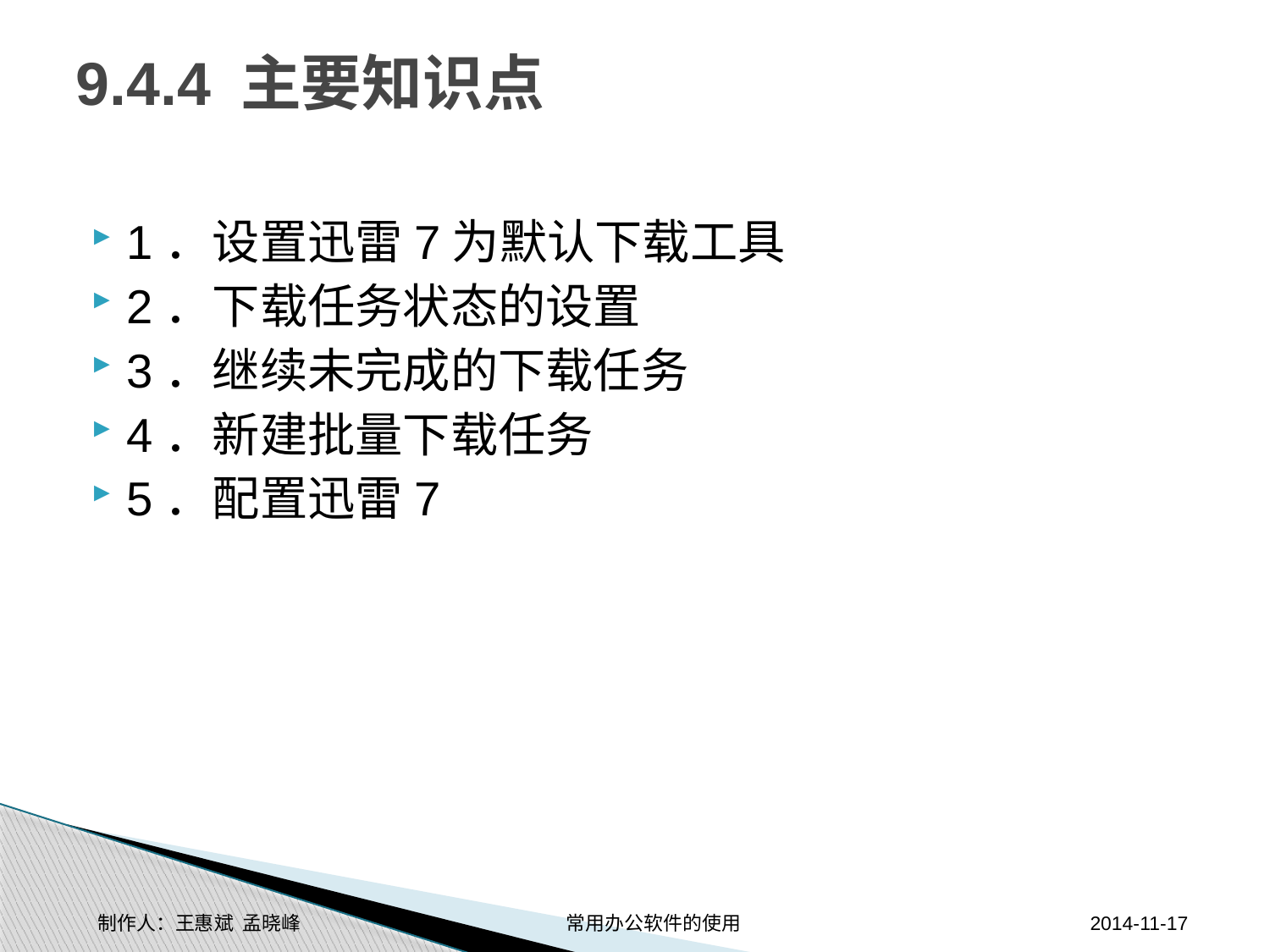

# 9.4.4 主要知识点
1．设置迅雷7为默认下载工具
2．下载任务状态的设置
3．继续未完成的下载任务
4．新建批量下载任务
5．配置迅雷7

制作人：王惠斌  孟晓峰                                                            常用办公软件的使用
2014-11-17